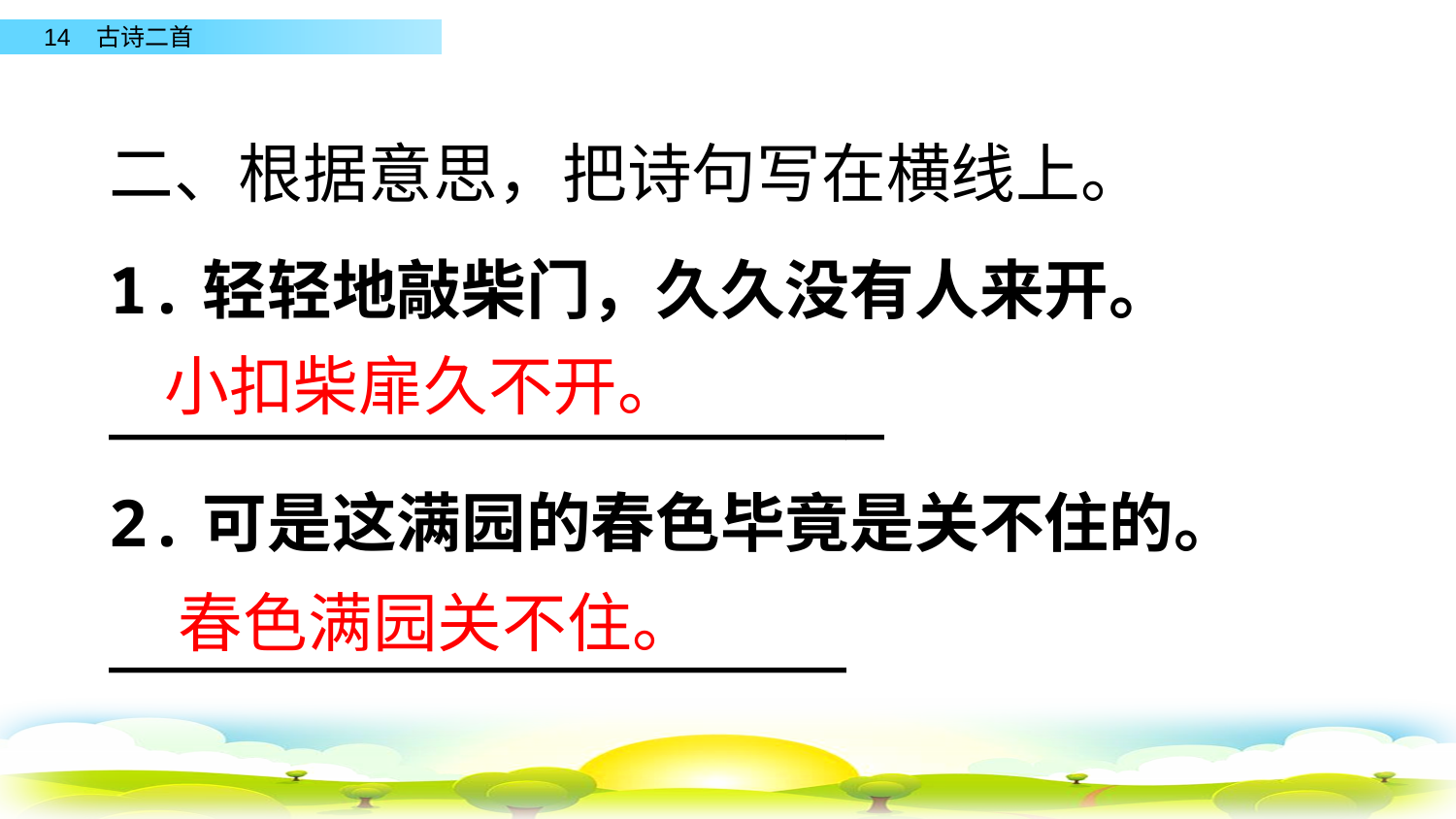

二、根据意思，把诗句写在横线上。
1.轻轻地敲柴门，久久没有人来开。
____________________
2.可是这满园的春色毕竟是关不住的。
___________________
小扣柴扉久不开。
春色满园关不住。